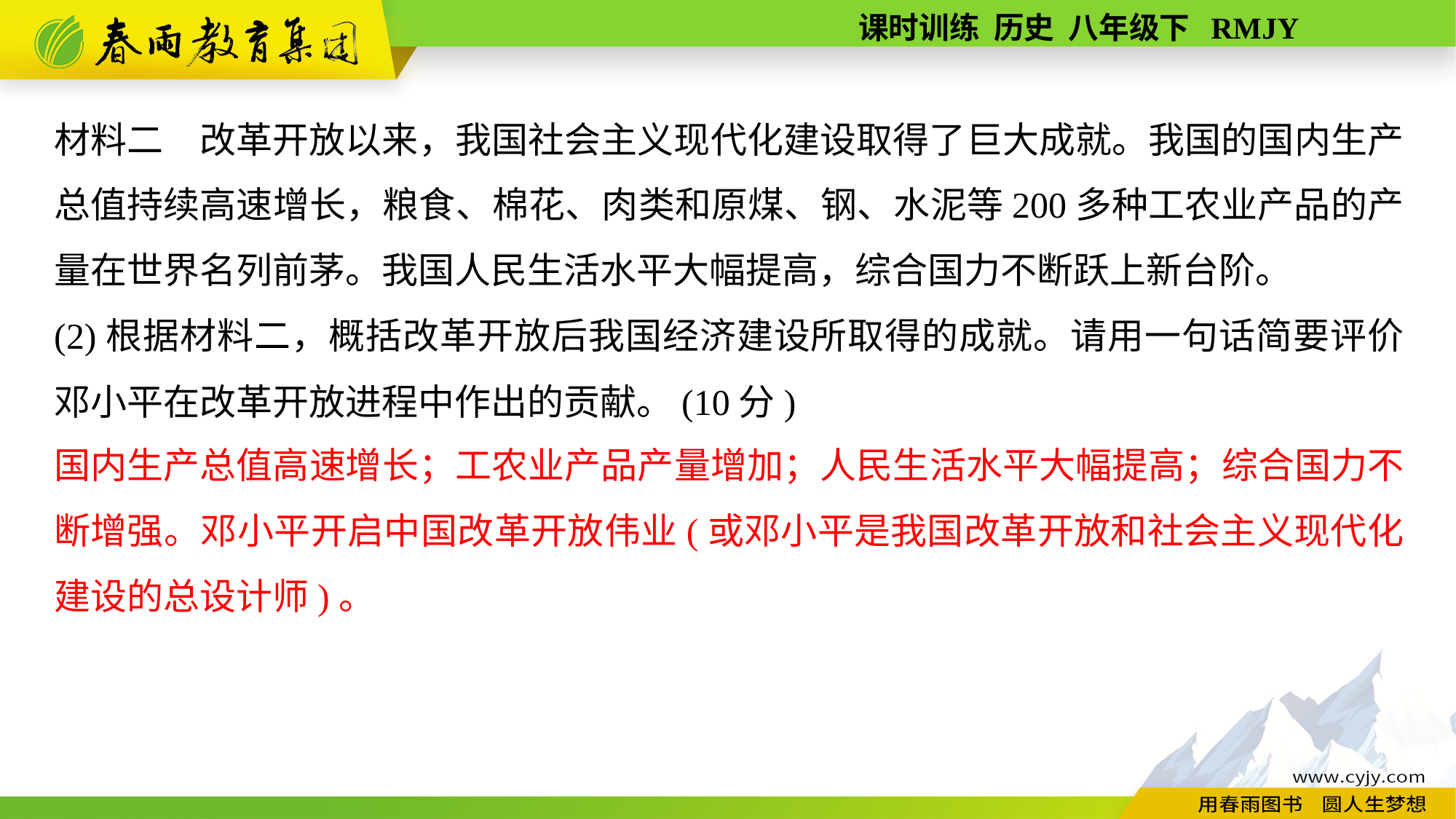

材料二　改革开放以来，我国社会主义现代化建设取得了巨大成就。我国的国内生产总值持续高速增长，粮食、棉花、肉类和原煤、钢、水泥等200多种工农业产品的产量在世界名列前茅。我国人民生活水平大幅提高，综合国力不断跃上新台阶。
(2)根据材料二，概括改革开放后我国经济建设所取得的成就。请用一句话简要评价邓小平在改革开放进程中作出的贡献。(10分)
国内生产总值高速增长；工农业产品产量增加；人民生活水平大幅提高；综合国力不断增强。邓小平开启中国改革开放伟业(或邓小平是我国改革开放和社会主义现代化建设的总设计师)。